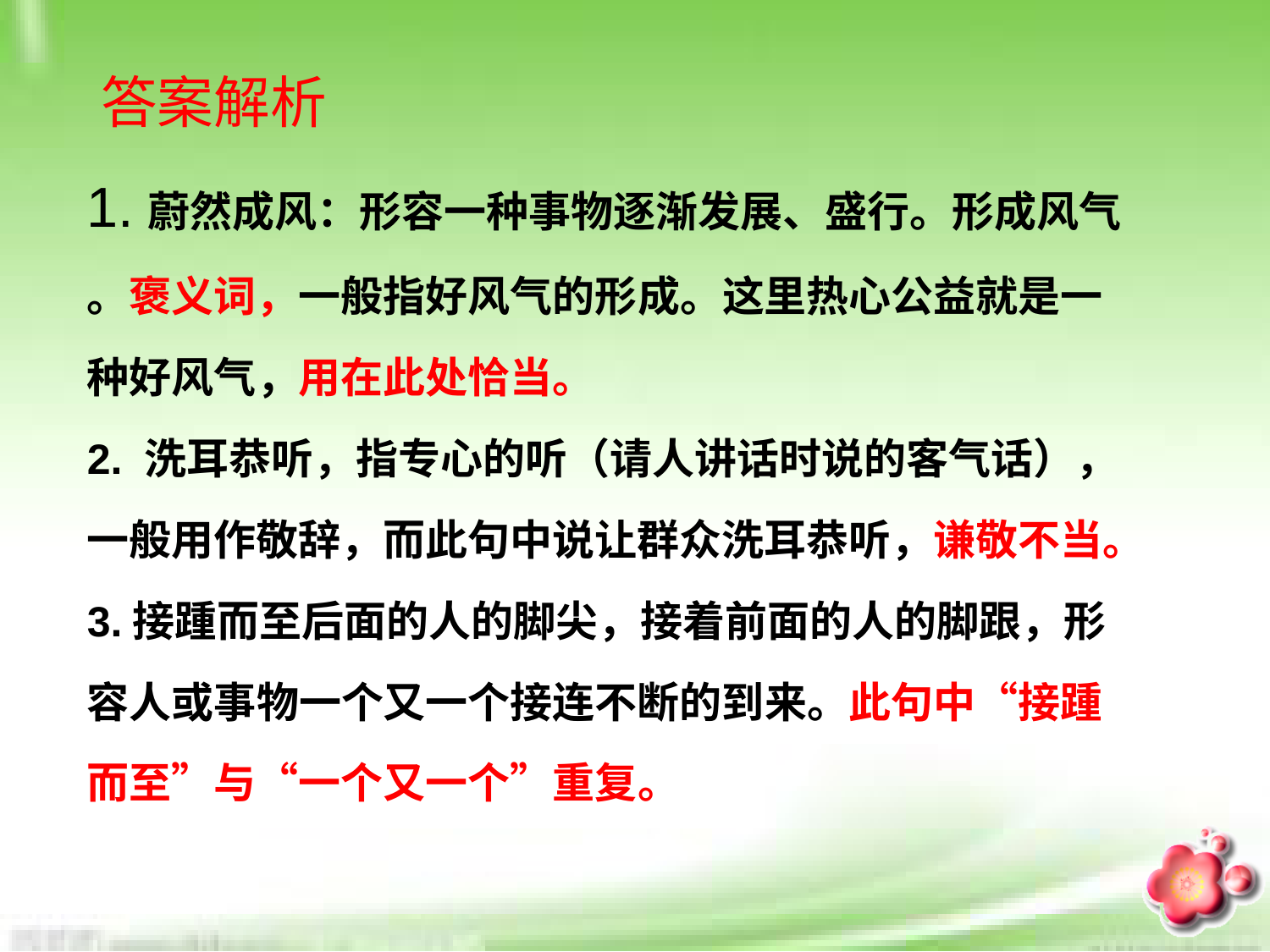

答案解析
1.蔚然成风：形容一种事物逐渐发展、盛行。形成风气 。褒义词，一般指好风气的形成。这里热心公益就是一种好风气，用在此处恰当。
2. 洗耳恭听，指专心的听（请人讲话时说的客气话），一般用作敬辞，而此句中说让群众洗耳恭听，谦敬不当。
3.接踵而至后面的人的脚尖，接着前面的人的脚跟，形容人或事物一个又一个接连不断的到来。此句中“接踵而至”与“一个又一个”重复。